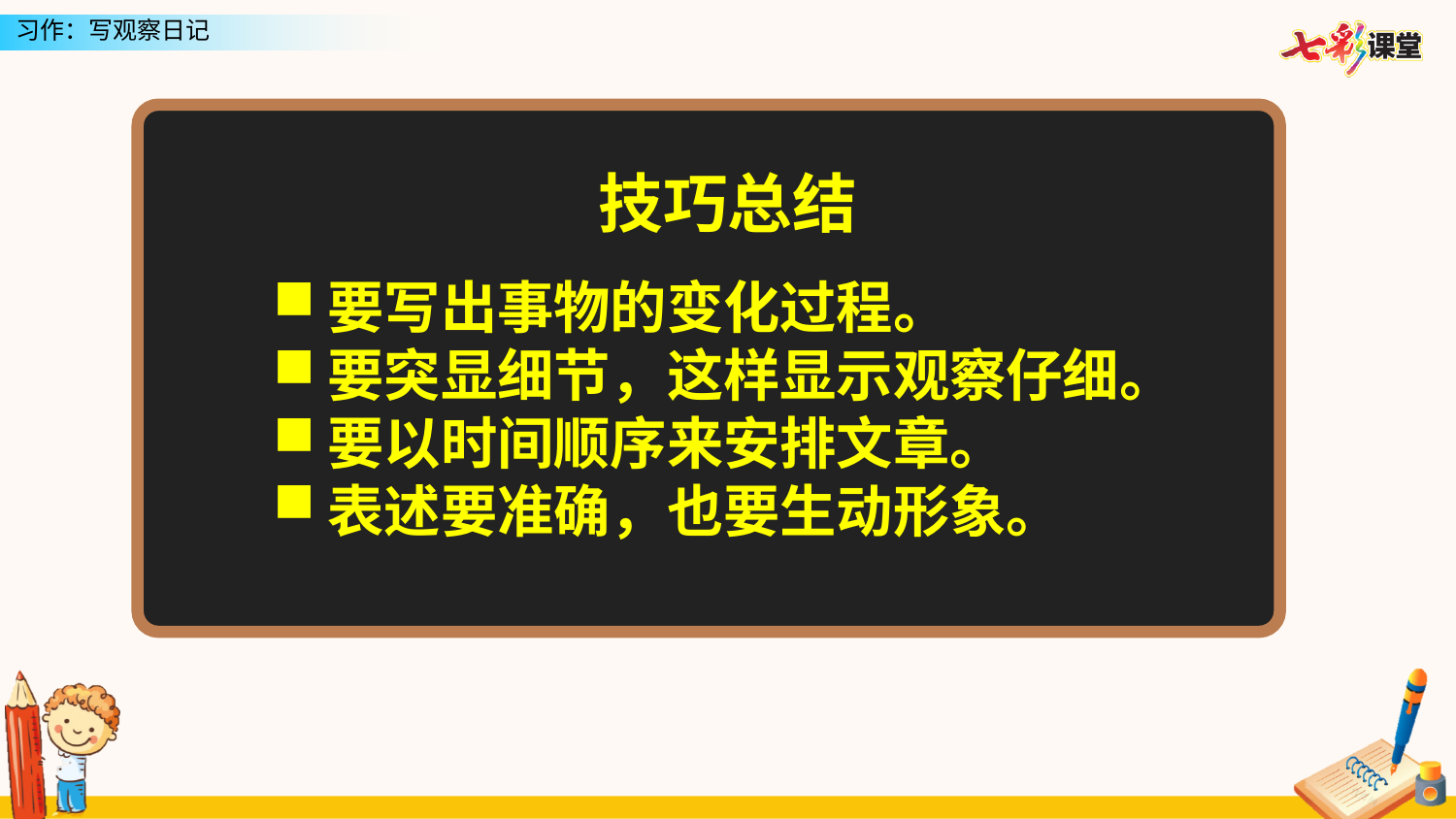

技巧总结
要写出事物的变化过程。
要突显细节，这样显示观察仔细。
要以时间顺序来安排文章。
表述要准确，也要生动形象。